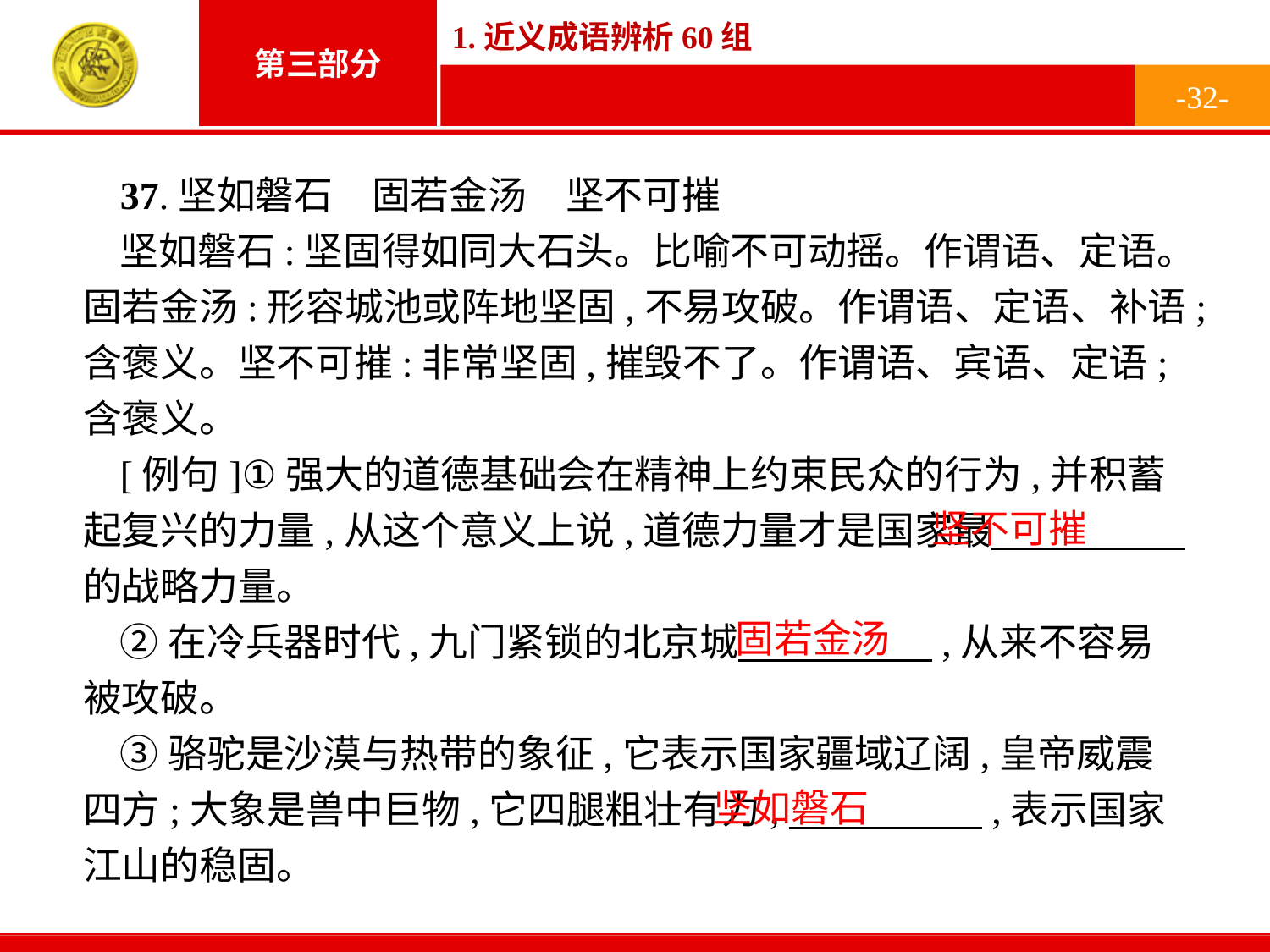

-32-
37.坚如磐石　固若金汤　坚不可摧
坚如磐石:坚固得如同大石头。比喻不可动摇。作谓语、定语。固若金汤:形容城池或阵地坚固,不易攻破。作谓语、定语、补语;含褒义。坚不可摧:非常坚固,摧毁不了。作谓语、宾语、定语;含褒义。
[例句]①强大的道德基础会在精神上约束民众的行为,并积蓄起复兴的力量,从这个意义上说,道德力量才是国家最　　　　　的战略力量。
②在冷兵器时代,九门紧锁的北京城　　　　　,从来不容易被攻破。
③骆驼是沙漠与热带的象征,它表示国家疆域辽阔,皇帝威震四方;大象是兽中巨物,它四腿粗壮有力,　　　　　,表示国家江山的稳固。
坚不可摧
固若金汤
坚如磐石